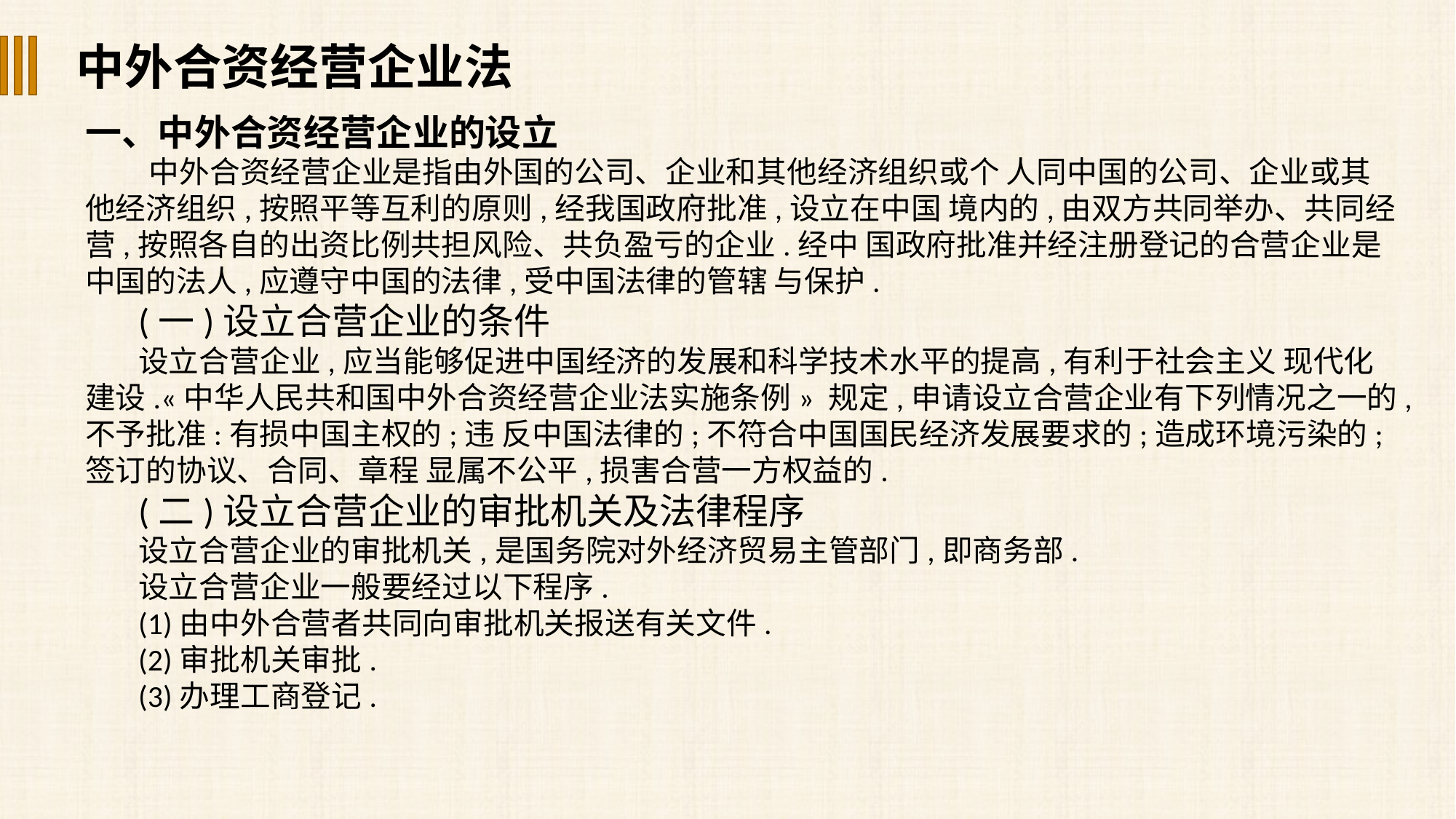

中外合资经营企业法

一、中外合资经营企业的设立
中外合资经营企业是指由外国的公司、企业和其他经济组织或个 人同中国的公司、企业或其他经济组织,按照平等互利的原则,经我国政府批准,设立在中国 境内的,由双方共同举办、共同经营,按照各自的出资比例共担风险、共负盈亏的企业.经中 国政府批准并经注册登记的合营企业是中国的法人,应遵守中国的法律,受中国法律的管辖 与保护.
(一)设立合营企业的条件
设立合营企业,应当能够促进中国经济的发展和科学技术水平的提高,有利于社会主义 现代化建设.«中华人民共和国中外合资经营企业法实施条例» 规定,申请设立合营企业有下列情况之一的,不予批准:有损中国主权的;违 反中国法律的;不符合中国国民经济发展要求的;造成环境污染的;签订的协议、合同、章程 显属不公平,损害合营一方权益的.
(二)设立合营企业的审批机关及法律程序
设立合营企业的审批机关,是国务院对外经济贸易主管部门,即商务部.
设立合营企业一般要经过以下程序.
(1)由中外合营者共同向审批机关报送有关文件.
(2)审批机关审批.
(3)办理工商登记.